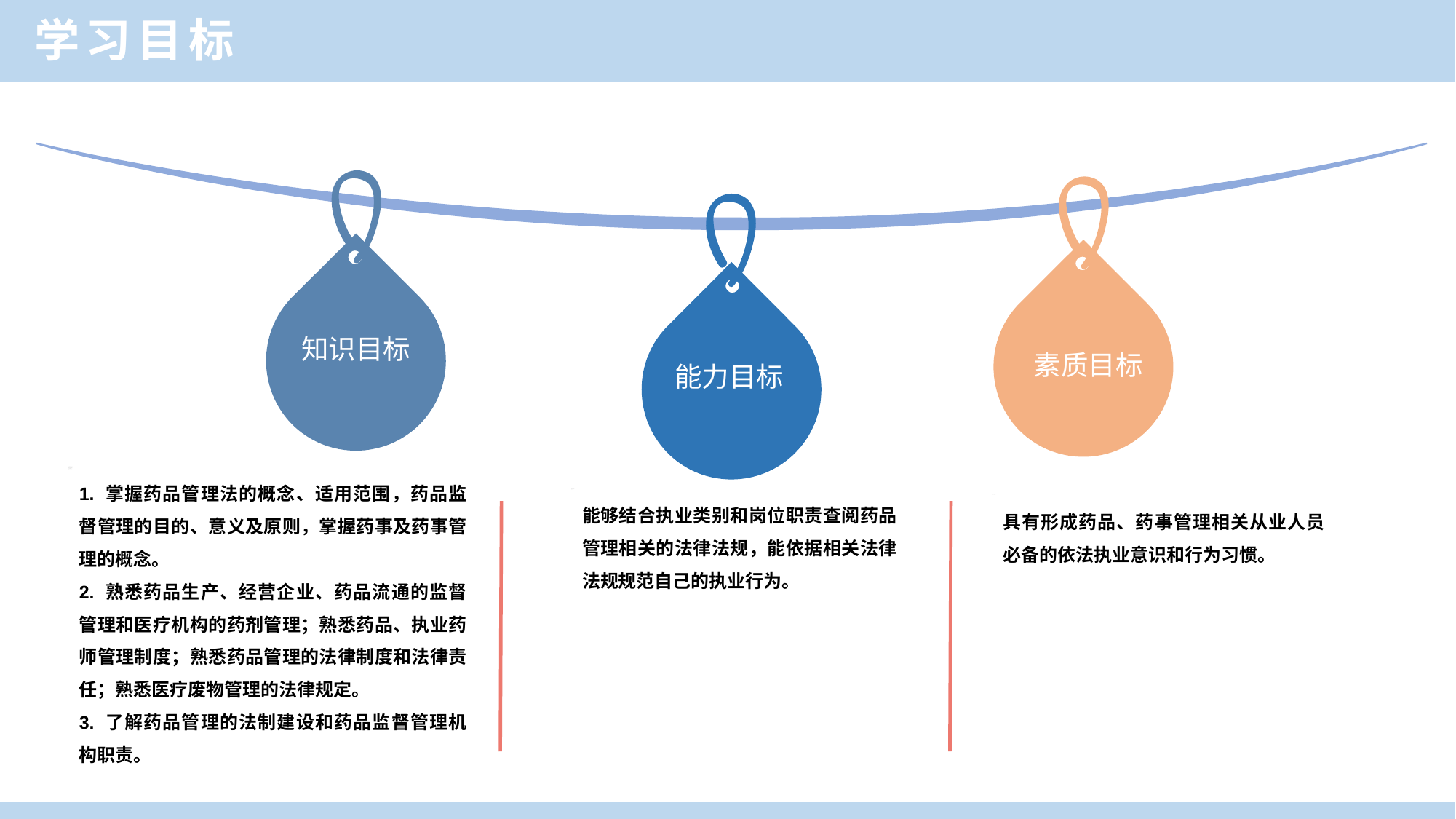

学习目标

知识目标

素质目标

能力目标
1. 掌握药品管理法的概念、适用范围，药品监督管理的目的、意义及原则，掌握药事及药事管理的概念。
2. 熟悉药品生产、经营企业、药品流通的监督管理和医疗机构的药剂管理；熟悉药品、执业药师管理制度；熟悉药品管理的法律制度和法律责任；熟悉医疗废物管理的法律规定。
3. 了解药品管理的法制建设和药品监督管理机构职责。
能够结合执业类别和岗位职责查阅药品管理相关的法律法规，能依据相关法律法规规范自己的执业行为。
具有形成药品、药事管理相关从业人员必备的依法执业意识和行为习惯。